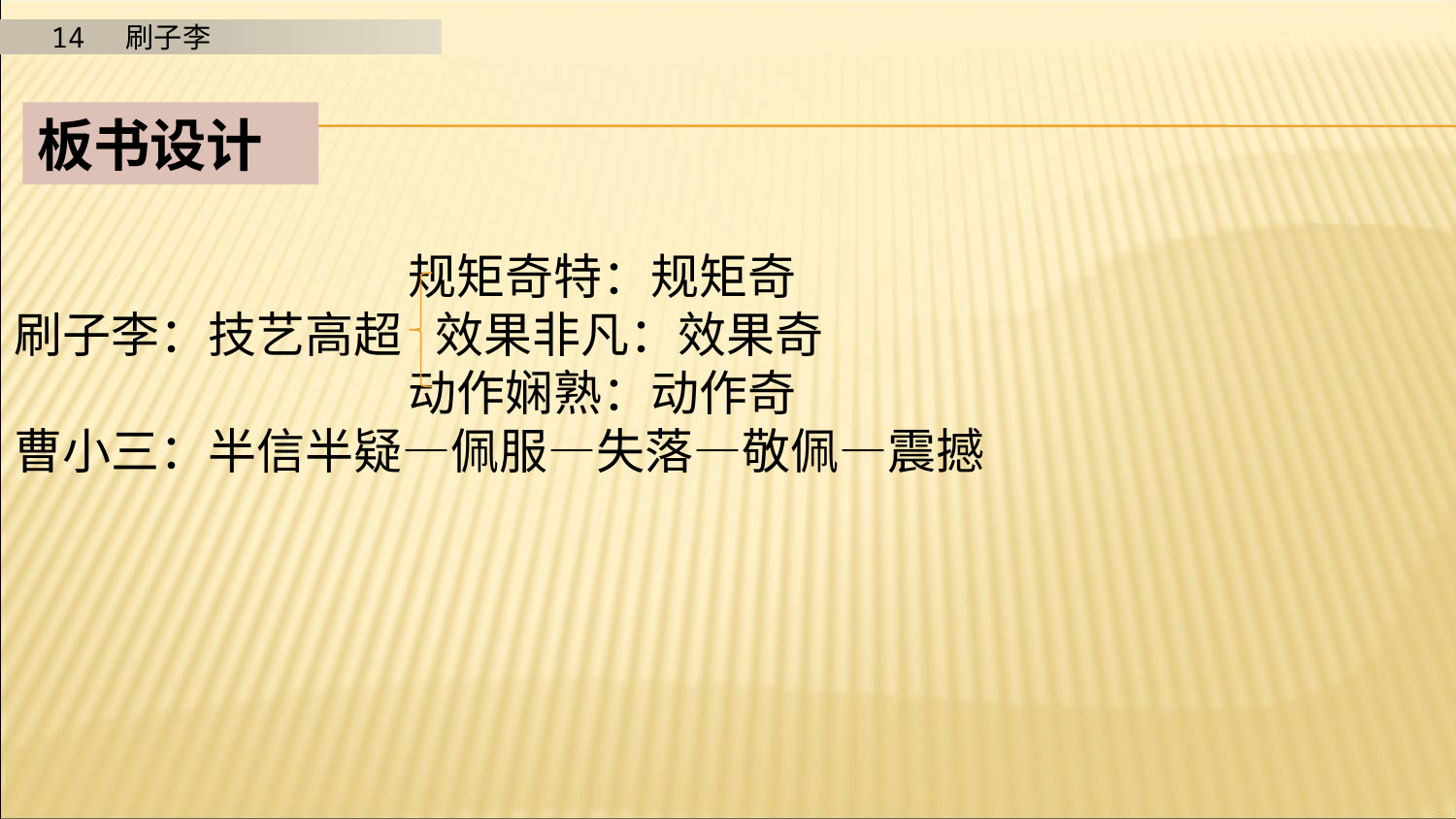

板书设计
                                   规矩奇特：规矩奇
刷子李：技艺高超   效果非凡：效果奇
                                   动作娴熟：动作奇
曹小三：半信半疑—佩服—失落—敬佩—震撼